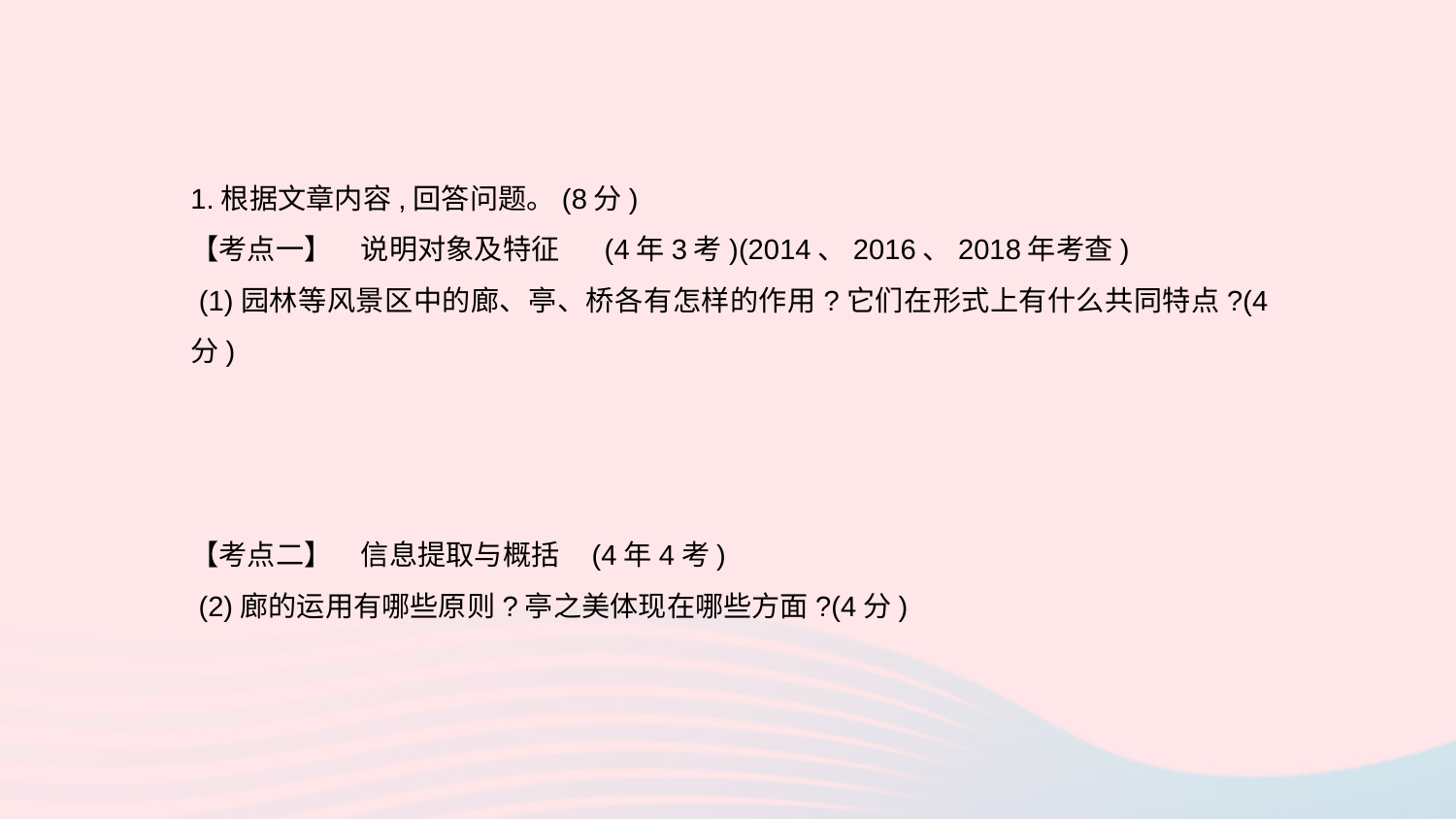

1.根据文章内容,回答问题。(8分)
【考点一】　说明对象及特征      (4年3考)(2014、2016、2018年考查)
 (1)园林等风景区中的廊、亭、桥各有怎样的作用?它们在形式上有什么共同特点?(4分)

【考点二】　信息提取与概括    (4年4考)
 (2)廊的运用有哪些原则?亭之美体现在哪些方面?(4分)